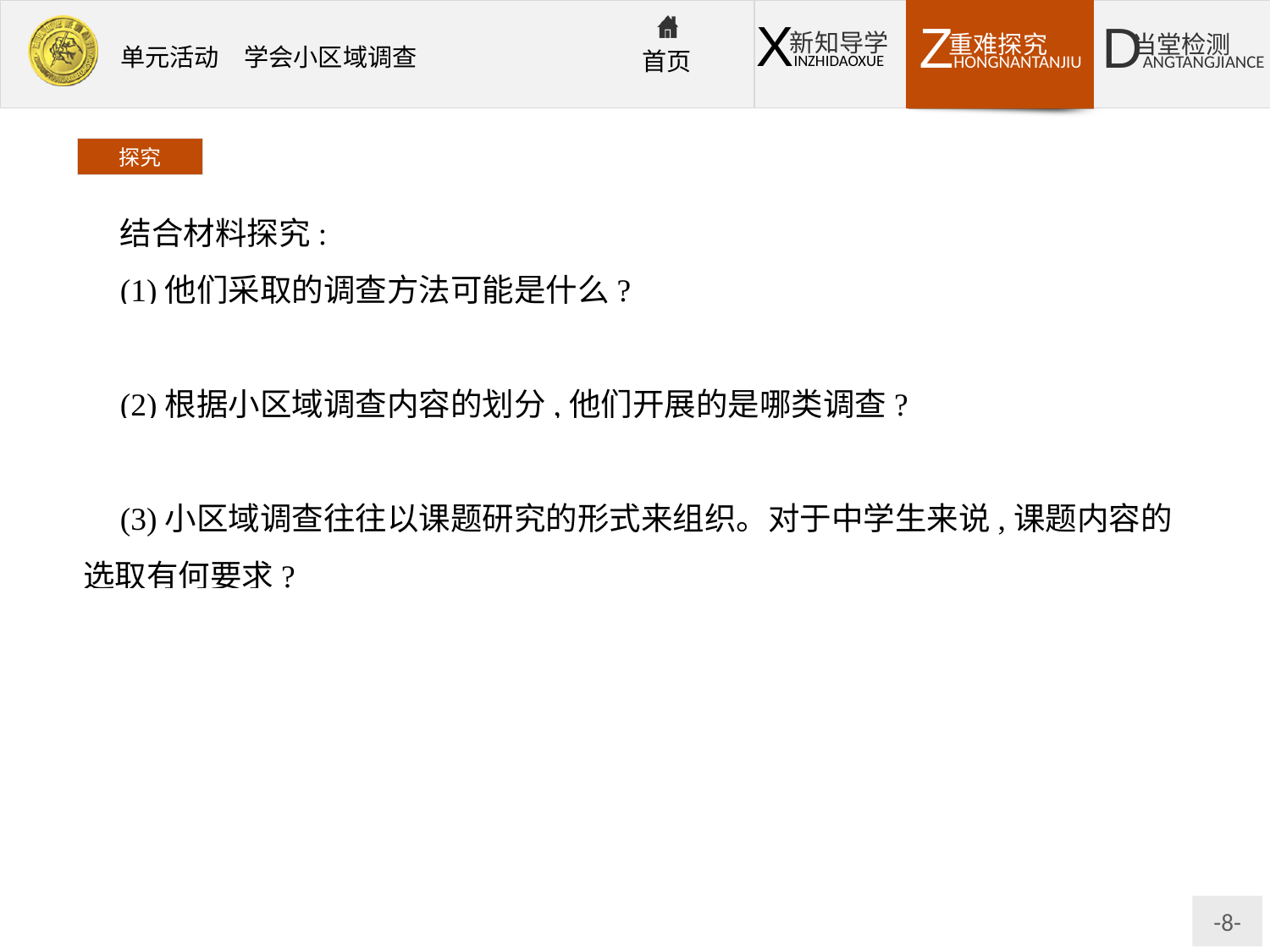

探究
结合材料探究:
(1)他们采取的调查方法可能是什么?
提示主要采取调查访问的方法,到相关部门访问,获取相关资料和图件。
(2)根据小区域调查内容的划分,他们开展的是哪类调查?
提示专题性调查。
(3)小区域调查往往以课题研究的形式来组织。对于中学生来说,课题内容的选取有何要求?
提示①要有研究的价值。具有提高学生运用知识技能、促进学生全面发展的价值;具有社会经济或生态价值;具有增强社会责任感、环保意识等人文素养的教育价值。②课题研究要有可行性,要考虑选题内容、范围、能力要求;学生兴趣、精力、时间;所需资金、物质条件等。